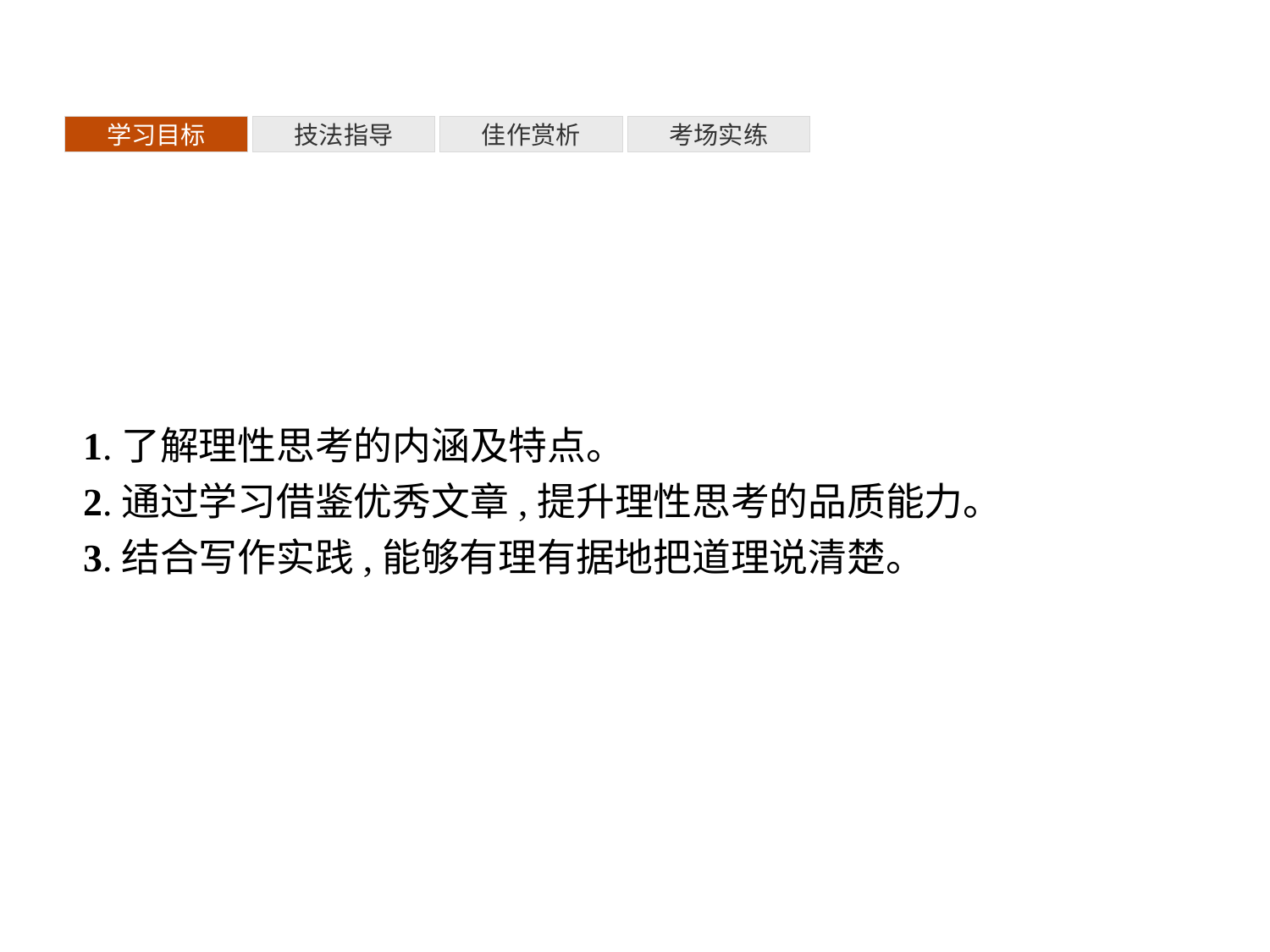

考场实练
学习目标
技法指导
佳作赏析
1.了解理性思考的内涵及特点。
2.通过学习借鉴优秀文章,提升理性思考的品质能力。
3.结合写作实践,能够有理有据地把道理说清楚。